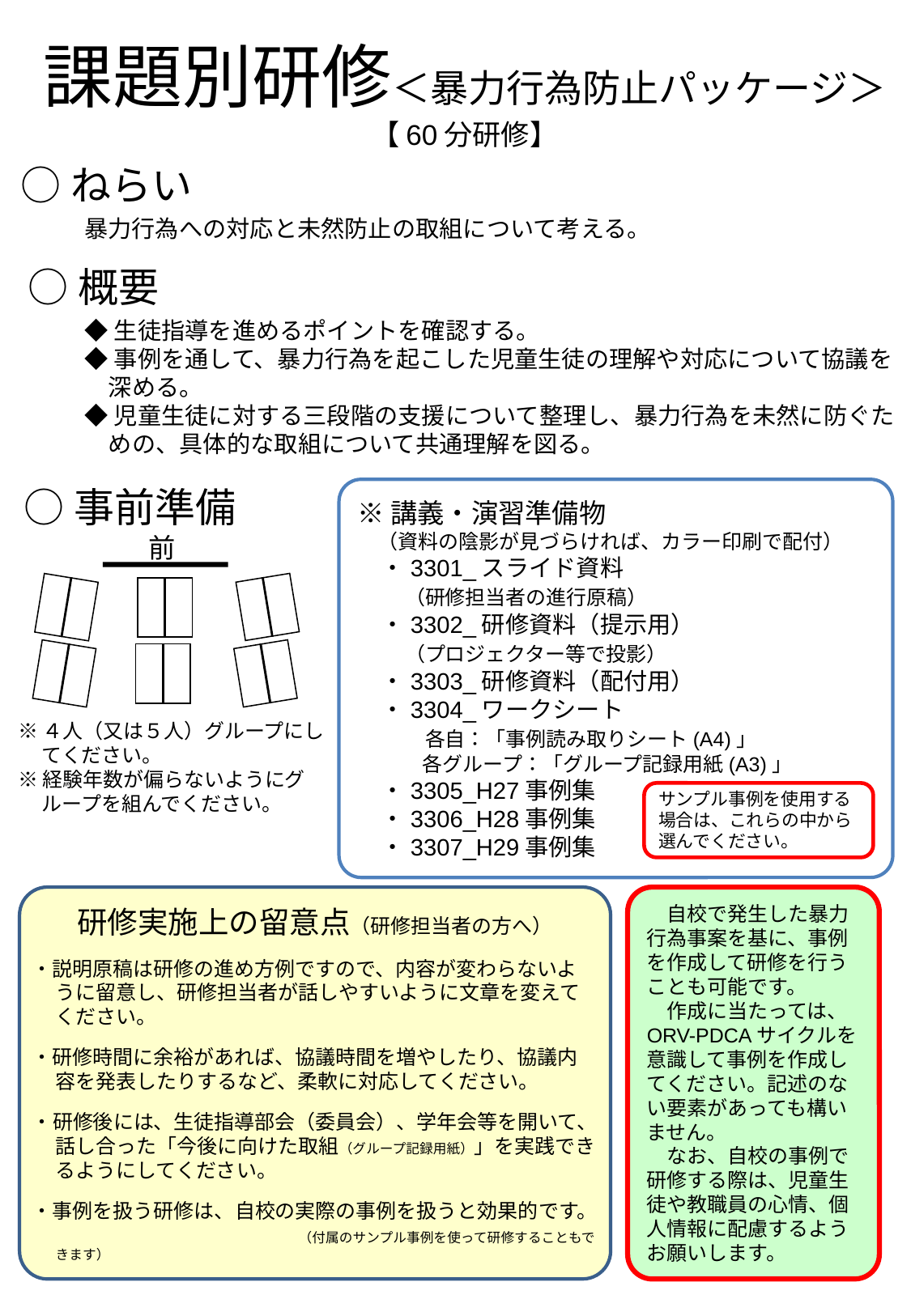

課題別研修＜暴力行為防止パッケージ＞
【60分研修】
○ねらい
暴力行為への対応と未然防止の取組について考える。
○概要
◆生徒指導を進めるポイントを確認する。
◆事例を通して、暴力行為を起こした児童生徒の理解や対応について協議を
　深める。
◆児童生徒に対する三段階の支援について整理し、暴力行為を未然に防ぐた
　めの、具体的な取組について共通理解を図る。
○事前準備
※講義・演習準備物
　（資料の陰影が見づらければ、カラー印刷で配付）
　・3301_スライド資料
　　（研修担当者の進行原稿）
　・3302_研修資料（提示用）
　　（プロジェクター等で投影）
　・3303_研修資料（配付用）
　・3304_ワークシート
　　　各自：「事例読み取りシート(A4)」
　　　 各グループ：「グループ記録用紙(A3)」
　・3305_H27事例集
　・3306_H28事例集
　・3307_H29事例集
前

※４人（又は５人）グループにしてください。
※経験年数が偏らないようにグループを組んでください。
サンプル事例を使用する場合は、これらの中から選んでください。

研修実施上の留意点（研修担当者の方へ）

・説明原稿は研修の進め方例ですので、内容が変わらないように留意し、研修担当者が話しやすいように文章を変えてください。

・研修時間に余裕があれば、協議時間を増やしたり、協議内容を発表したりするなど、柔軟に対応してください。

・研修後には、生徒指導部会（委員会）、学年会等を開いて、話し合った「今後に向けた取組（グループ記録用紙）」を実践できるようにしてください。

・事例を扱う研修は、自校の実際の事例を扱うと効果的です。　　　　　　　　　　　　（付属のサンプル事例を使って研修することもできます）
　自校で発生した暴力行為事案を基に、事例を作成して研修を行うことも可能です。
　作成に当たっては、ORV-PDCAサイクルを意識して事例を作成してください。記述のない要素があっても構いません。
　なお、自校の事例で研修する際は、児童生徒や教職員の心情、個人情報に配慮するようお願いします。